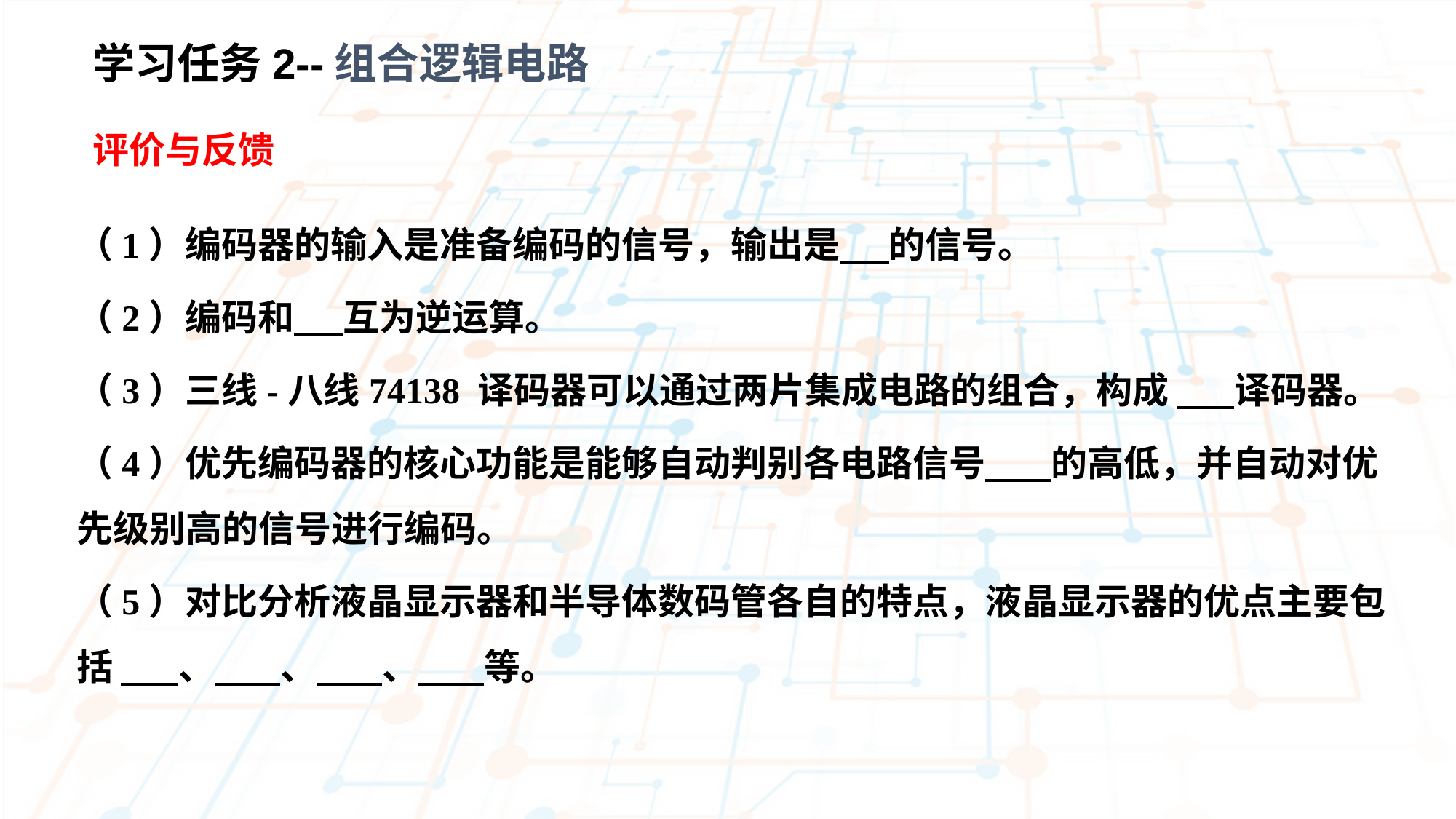

学习任务2--组合逻辑电路
评价与反馈

（1）编码器的输入是准备编码的信号，输出是      的信号。
（2）编码和      互为逆运算。
（3）三线-八线74138 译码器可以通过两片集成电路的组合，构成        译码器。
（4）优先编码器的核心功能是能够自动判别各电路信号        的高低，并自动对优先级别高的信号进行编码。
（5）对比分析液晶显示器和半导体数码管各自的特点，液晶显示器的优点主要包括        、        、        、        等。